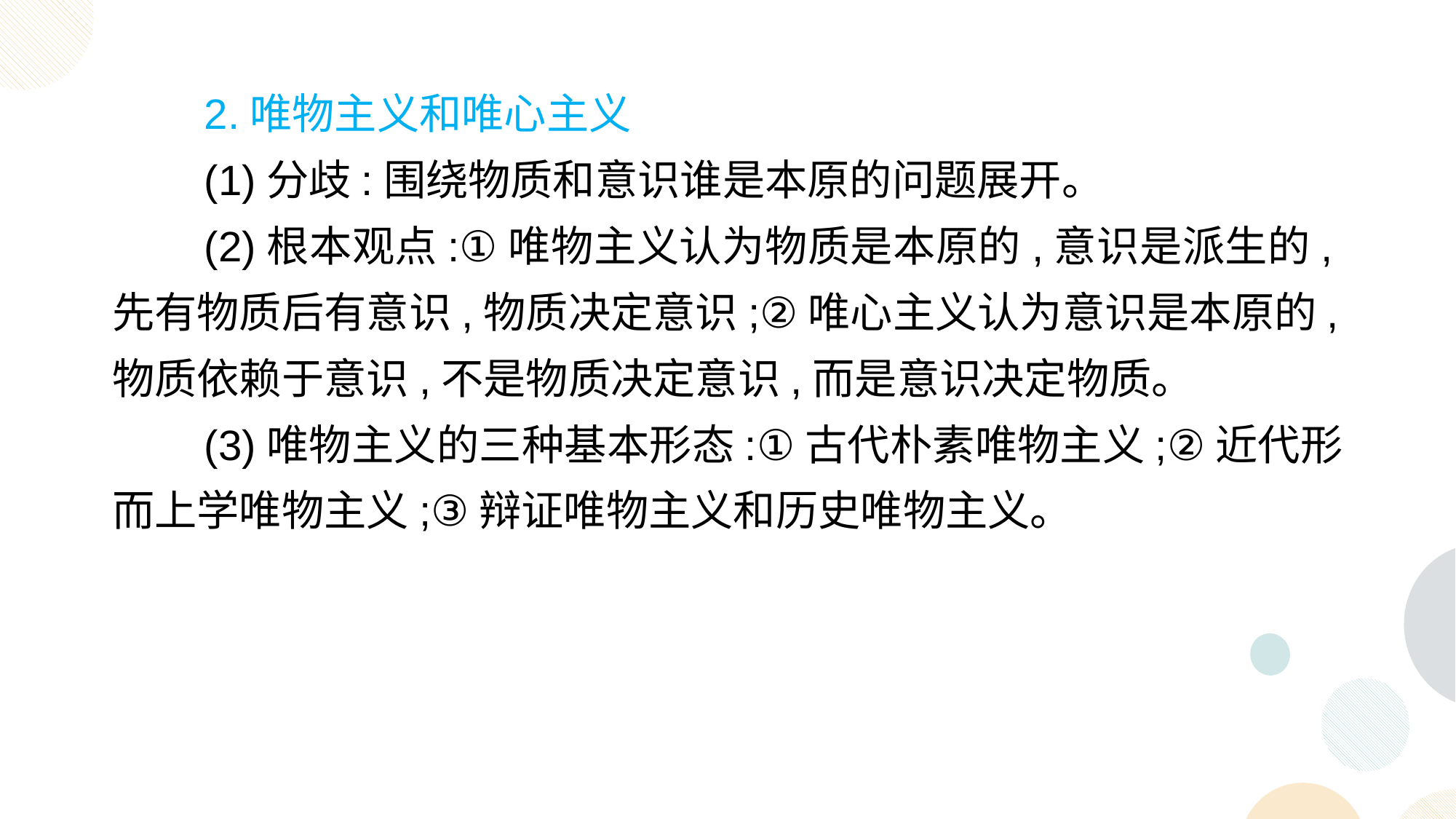

2.唯物主义和唯心主义
(1)分歧:围绕物质和意识谁是本原的问题展开。
(2)根本观点:①唯物主义认为物质是本原的,意识是派生的,先有物质后有意识,物质决定意识;②唯心主义认为意识是本原的,物质依赖于意识,不是物质决定意识,而是意识决定物质。
(3)唯物主义的三种基本形态:①古代朴素唯物主义;②近代形而上学唯物主义;③辩证唯物主义和历史唯物主义。